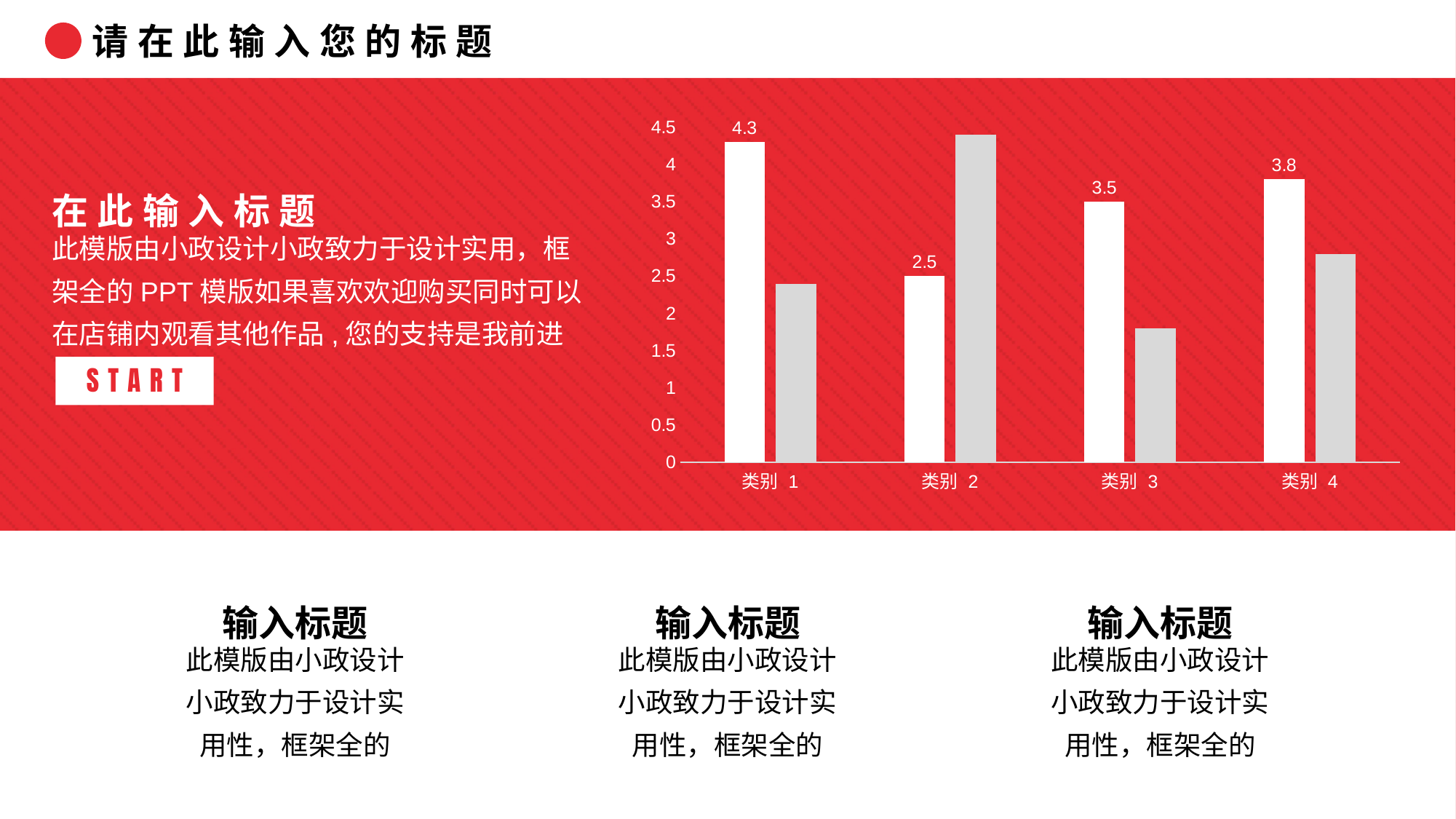

请在此输入您的标题

### Chart

| Category | 系列 1 | 系列 2 |
|---|---|---|
| 类别 1 | 4.3 | 2.4 |
| 类别 2 | 2.5 | 4.4 |
| 类别 3 | 3.5 | 1.8 |
| 类别 4 | 3.8 | 2.8 |
在此输入标题
此模版由小政设计小政致力于设计实用，框架全的PPT模版如果喜欢欢迎购买同时可以在店铺内观看其他作品,您的支持是我前进
START

输入标题
此模版由小政设计小政致力于设计实用性，框架全的
输入标题
此模版由小政设计小政致力于设计实用性，框架全的
输入标题
此模版由小政设计小政致力于设计实用性，框架全的